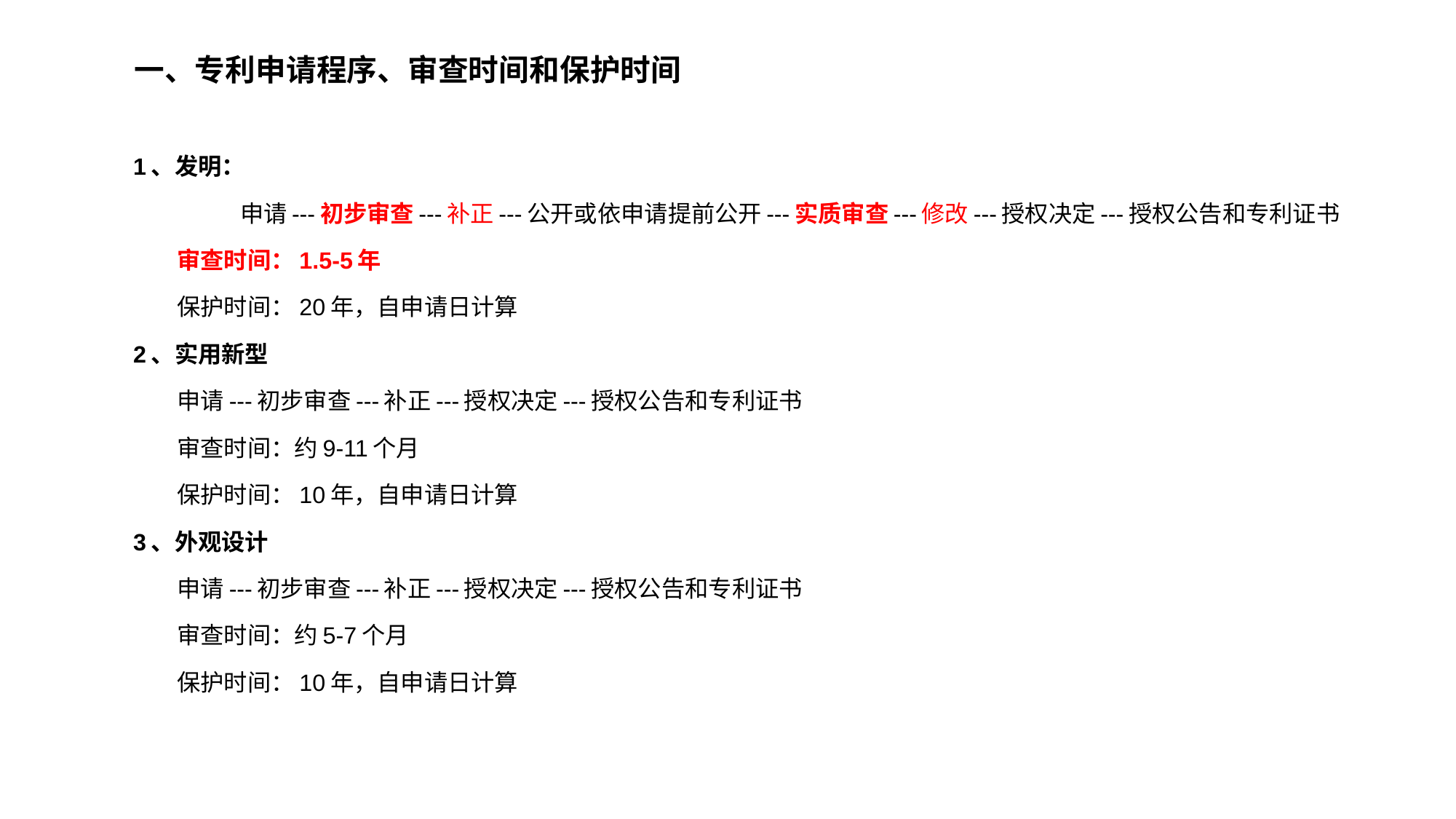

# 一、专利申请程序、审查时间和保护时间
1、发明：
	           申请---初步审查---补正---公开或依申请提前公开---实质审查---修改---授权决定---授权公告和专利证书
		审查时间：1.5-5年
		保护时间：20年，自申请日计算
2、实用新型
		申请---初步审查---补正---授权决定---授权公告和专利证书
		审查时间：约9-11个月
		保护时间：10年，自申请日计算
3、外观设计
		申请---初步审查---补正---授权决定---授权公告和专利证书
		审查时间：约5-7个月
		保护时间：10年，自申请日计算